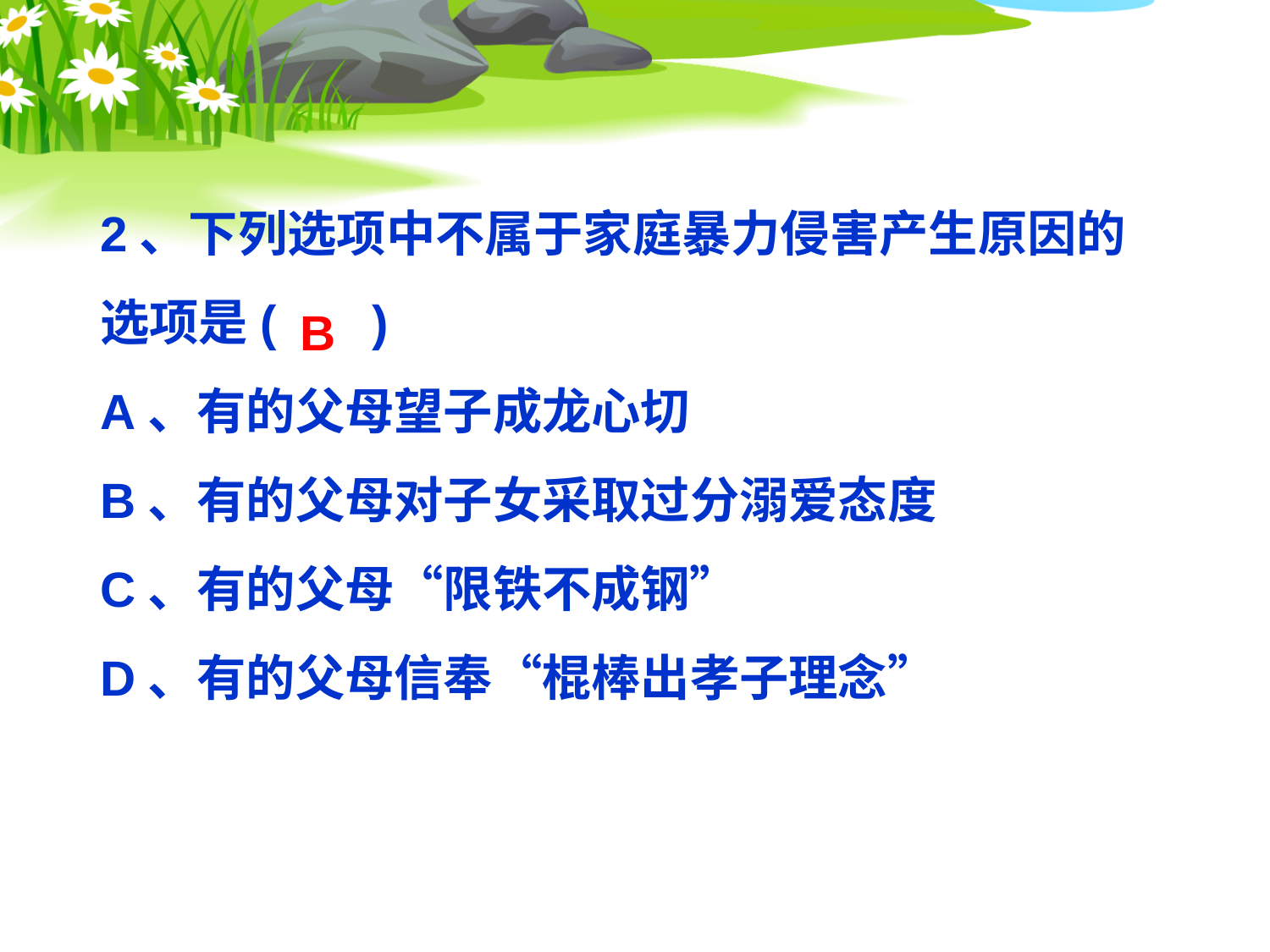

2、下列选项中不属于家庭暴力侵害产生原因的选项是(       )
A、有的父母望子成龙心切
B、有的父母对子女采取过分溺爱态度
C、有的父母“限铁不成钢”
D、有的父母信奉“棍棒出孝子理念”
B